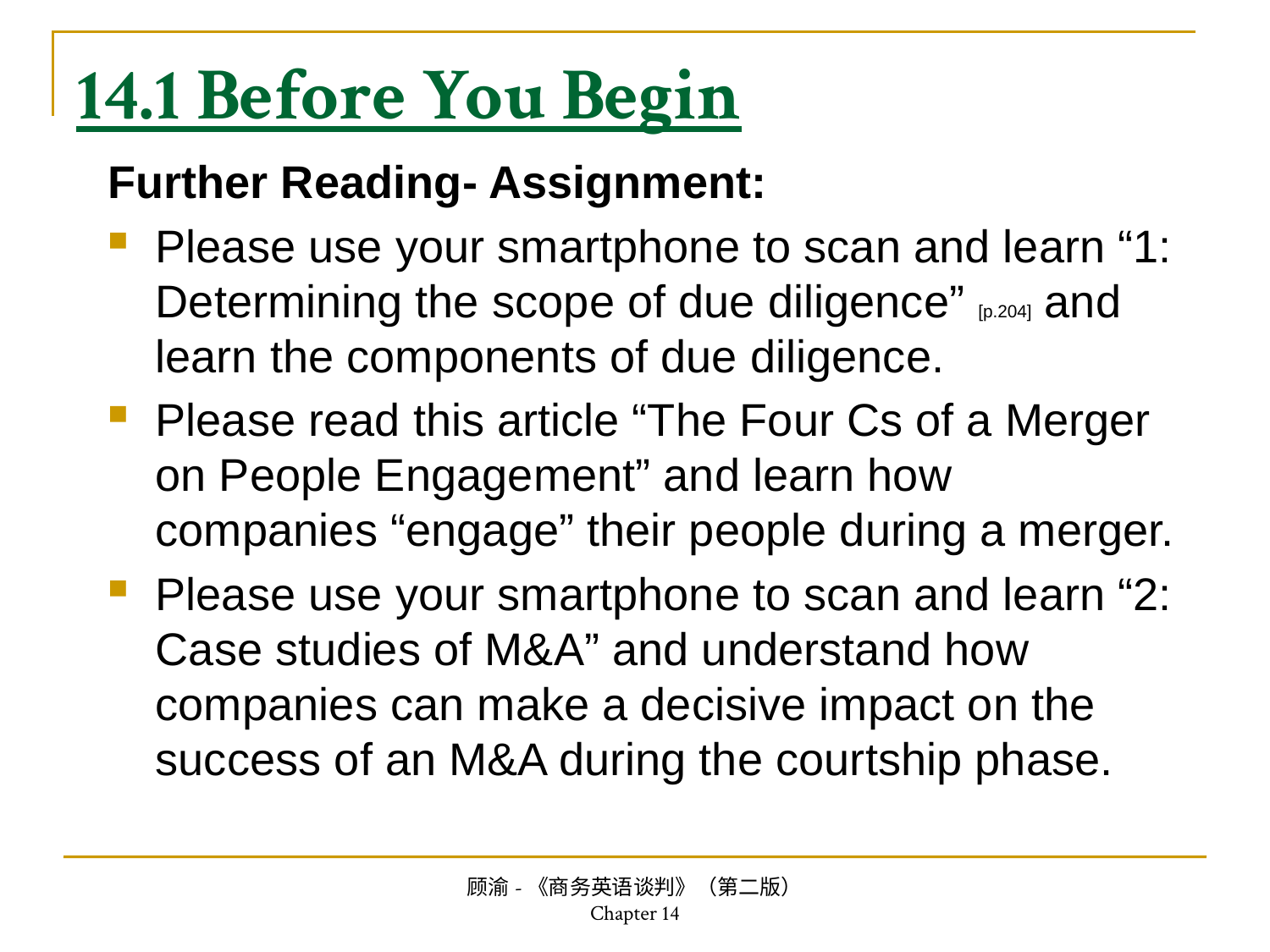

# 14.1 Before You Begin
Further Reading- Assignment:
Please use your smartphone to scan and learn “1: Determining the scope of due diligence” [p.204] and learn the components of due diligence.
Please read this article “The Four Cs of a Merger on People Engagement” and learn how companies “engage” their people during a merger.
Please use your smartphone to scan and learn “2: Case studies of M&A” and understand how companies can make a decisive impact on the success of an M&A during the courtship phase.

15
顾渝-《商务英语谈判》（第二版） Chapter 14